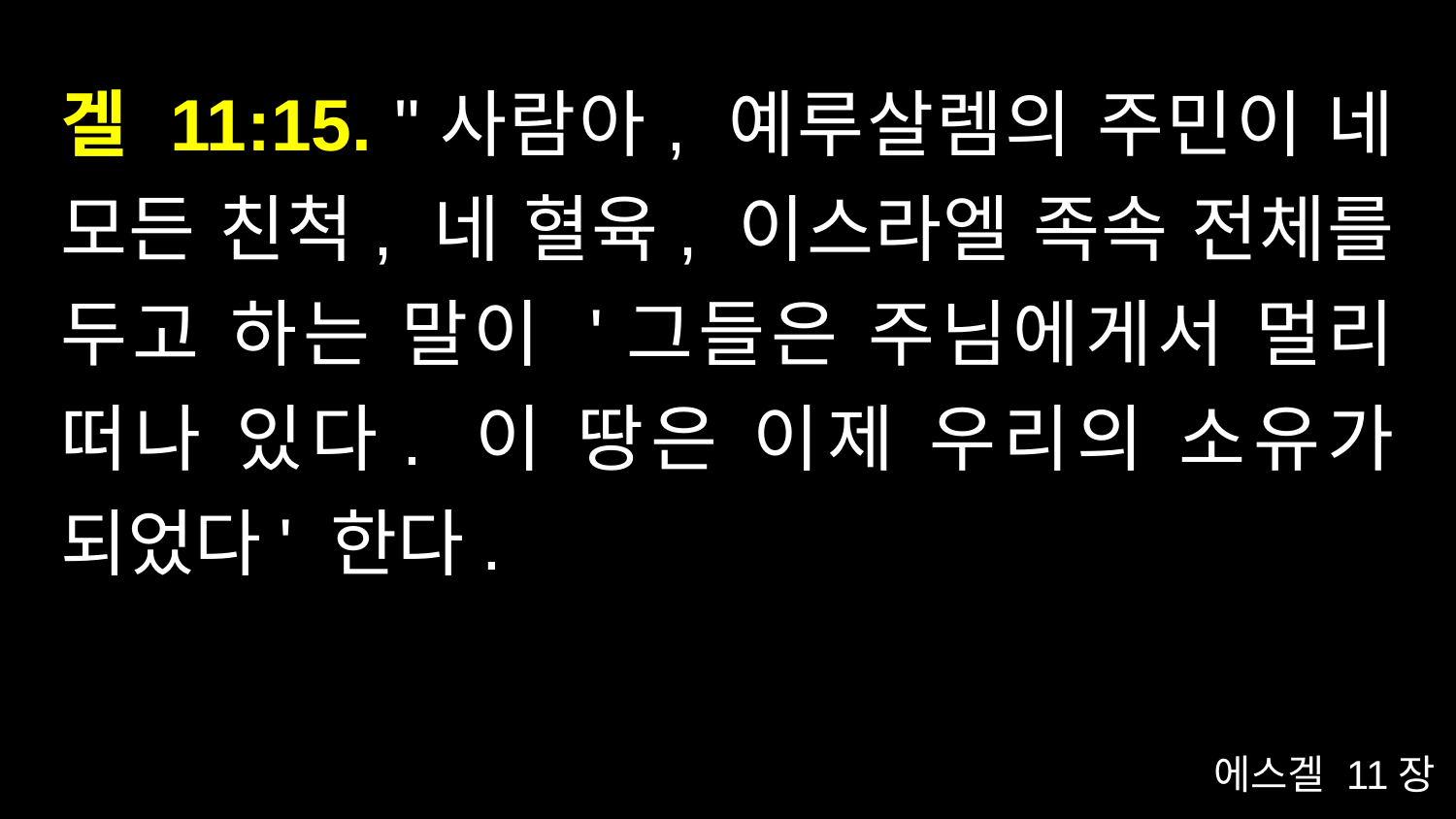

# 겔 11:15. "사람아, 예루살렘의 주민이 네 모든 친척, 네 혈육, 이스라엘 족속 전체를 두고 하는 말이 '그들은 주님에게서 멀리 떠나 있다. 이 땅은 이제 우리의 소유가 되었다' 한다.
에스겔 11장